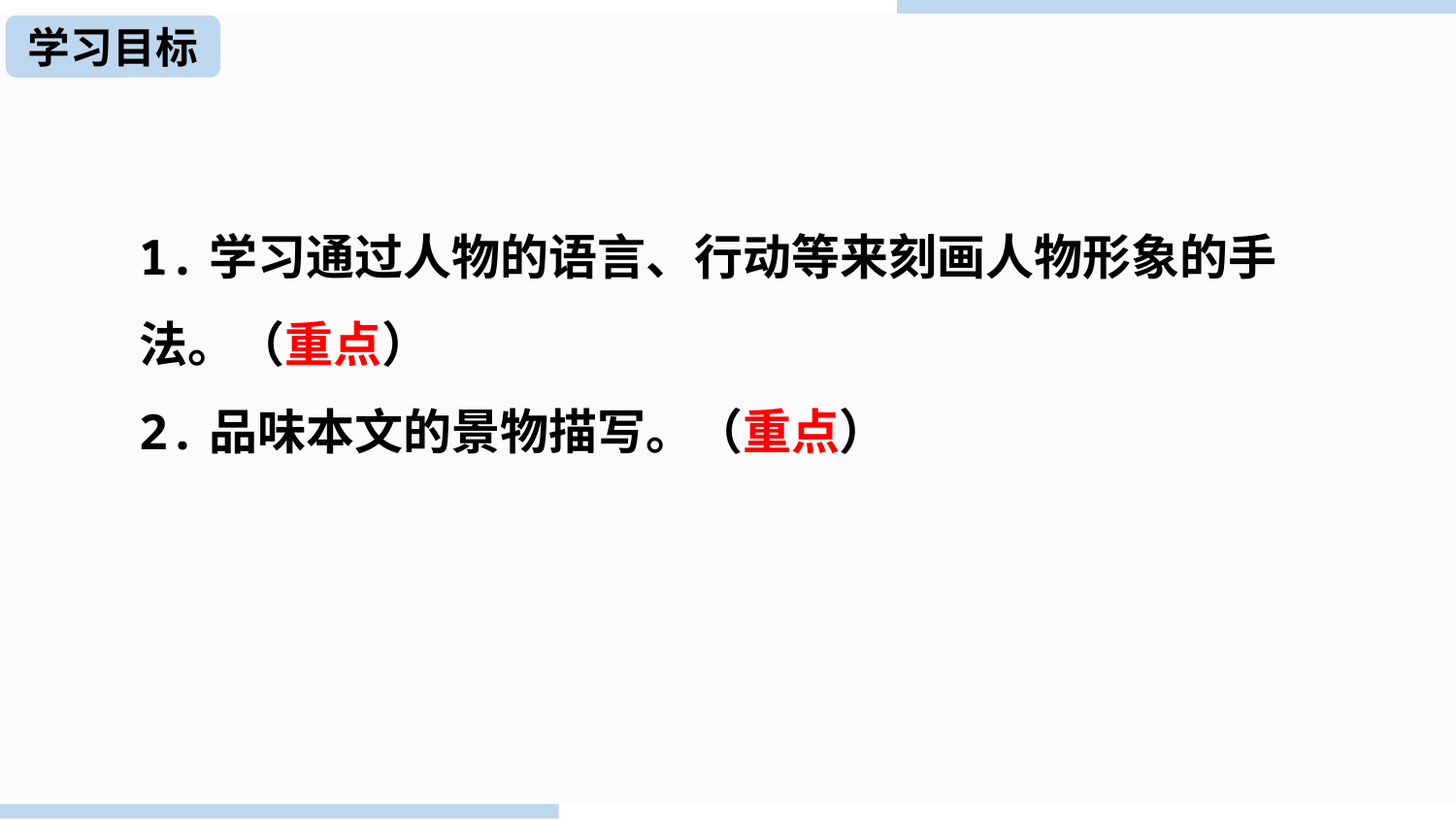

学习目标
1.学习通过人物的语言、行动等来刻画人物形象的手法。（重点）
2.品味本文的景物描写。（重点）